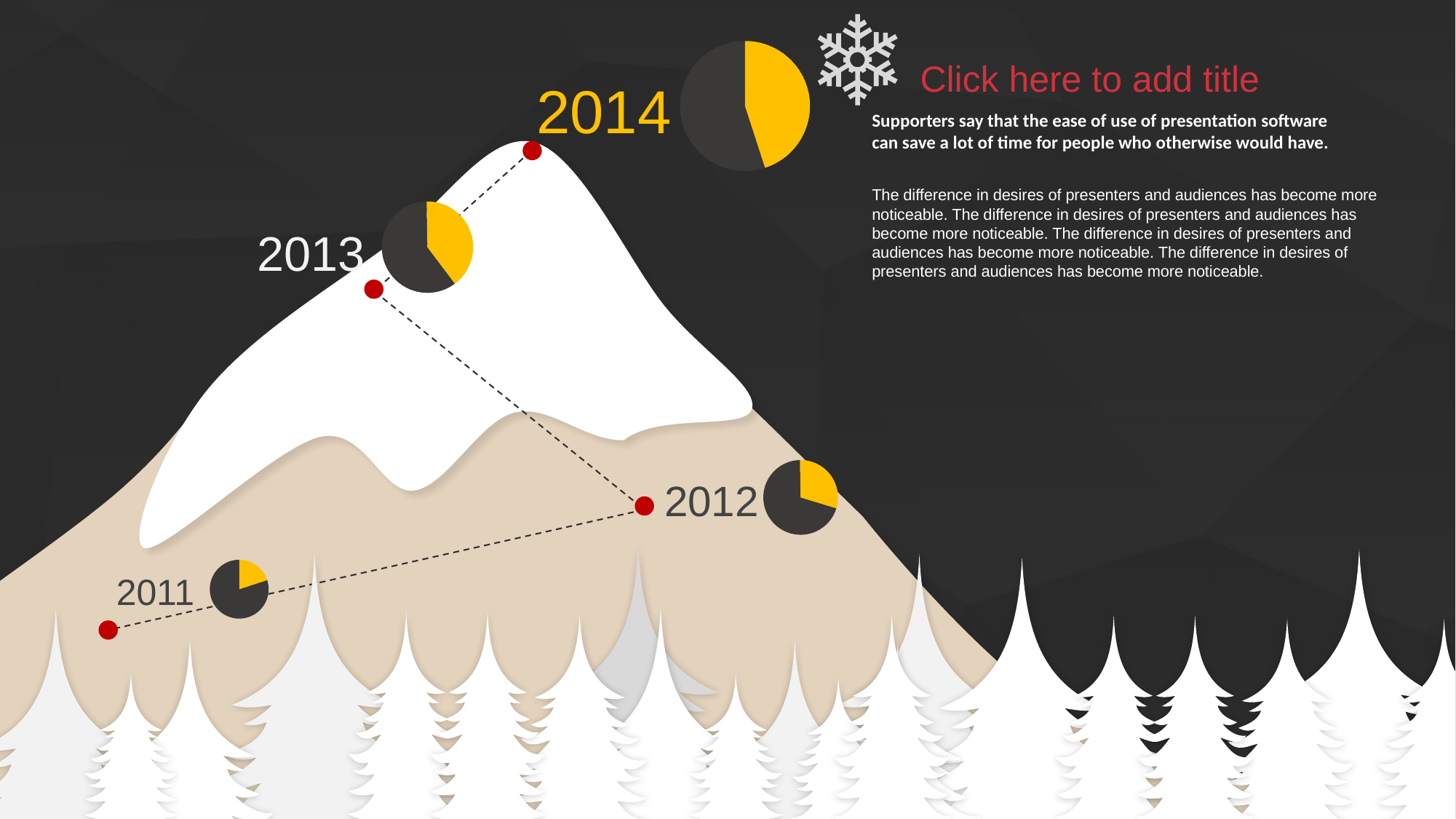

### Chart

| Category | 销售额 |
|---|---|
| 第一季度 | 55.0 |
| 第二季度 | 45.0 |
Click here to add title
2014
Supporters say that the ease of use of presentation software can save a lot of time for people who otherwise would have.

The difference in desires of presenters and audiences has become more noticeable. The difference in desires of presenters and audiences has become more noticeable. The difference in desires of presenters and audiences has become more noticeable. The difference in desires of presenters and audiences has become more noticeable.

### Chart

| Category | 销售额 |
|---|---|
| 第一季度 | 60.0 |
| 第二季度 | 40.0 |
2013

### Chart

| Category | 销售额 |
|---|---|
| 第一季度 | 70.0 |
| 第二季度 | 30.0 |
2012

### Chart

| Category | 销售额 |
|---|---|
| 第一季度 | 80.0 |
| 第二季度 | 20.0 |
2011